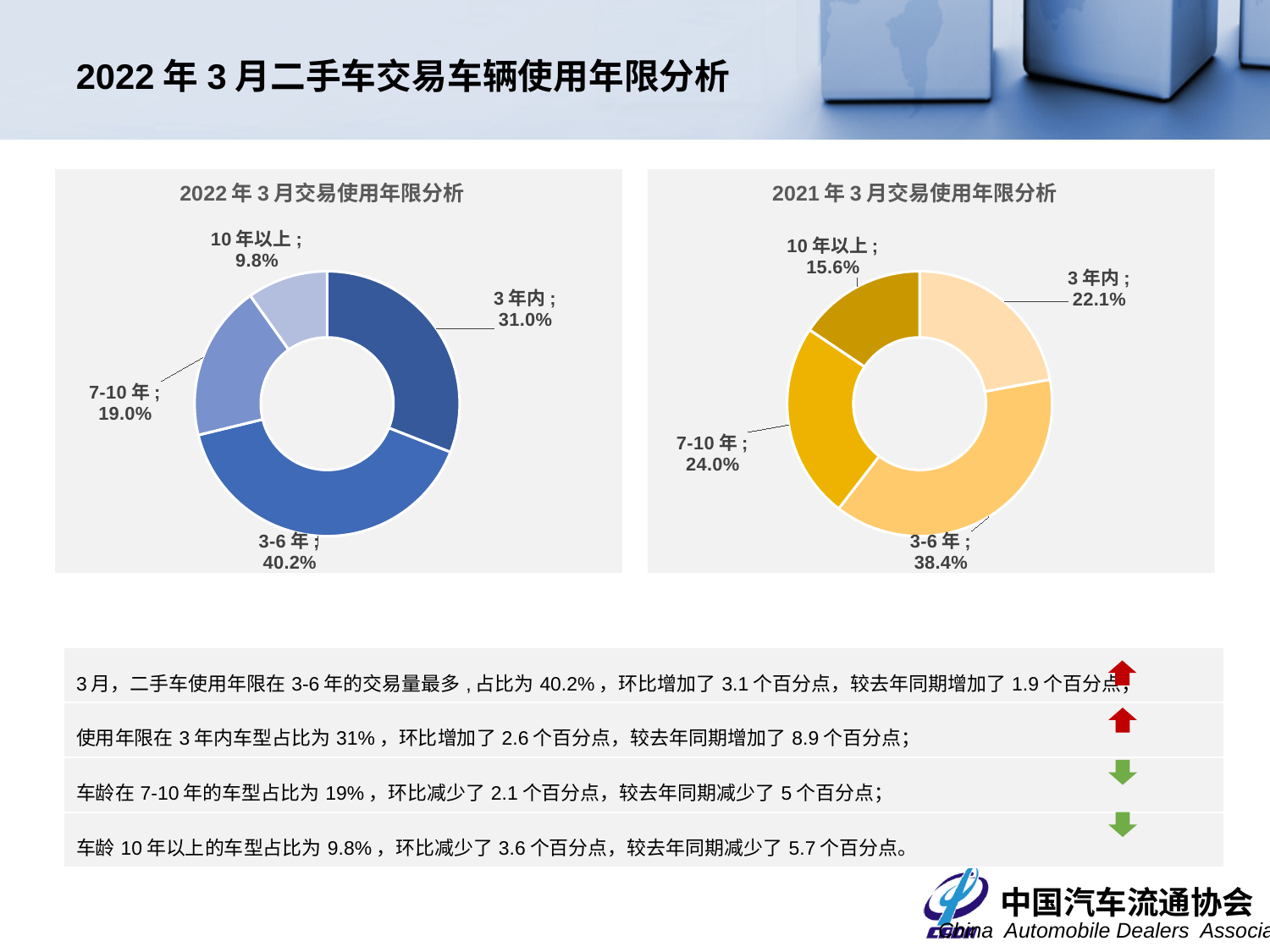

# 2022年3月二手车交易车辆使用年限分析

### Chart: 2022年3月交易使用年限分析

| Category | 车龄占比 |
|---|---|
| 3年内 | 0.30963648667512306 |
| 3-6年 | 0.4022574301892976 |
| 7-10年 | 0.18971942197163266 |
| 10年以上 | 0.09838666116394666 |

### Chart: 2021年3月交易使用年限分析

| Category |  |
|---|---|
| 3年内 | 0.220890250532339 |
| 3-6年 | 0.3836327029819269 |
| 7-10年 | 0.2396013050192509 |
| 10年以上 | 0.1558757414664832 |
| 3月，二手车使用年限在3-6年的交易量最多,占比为40.2%，环比增加了3.1个百分点，较去年同期增加了1.9个百分点； |
| --- |
| 使用年限在3年内车型占比为31%，环比增加了2.6个百分点，较去年同期增加了8.9个百分点； |
| 车龄在7-10年的车型占比为19%，环比减少了2.1个百分点，较去年同期减少了5个百分点； |
| 车龄10年以上的车型占比为9.8%，环比减少了3.6个百分点，较去年同期减少了5.7个百分点。 |